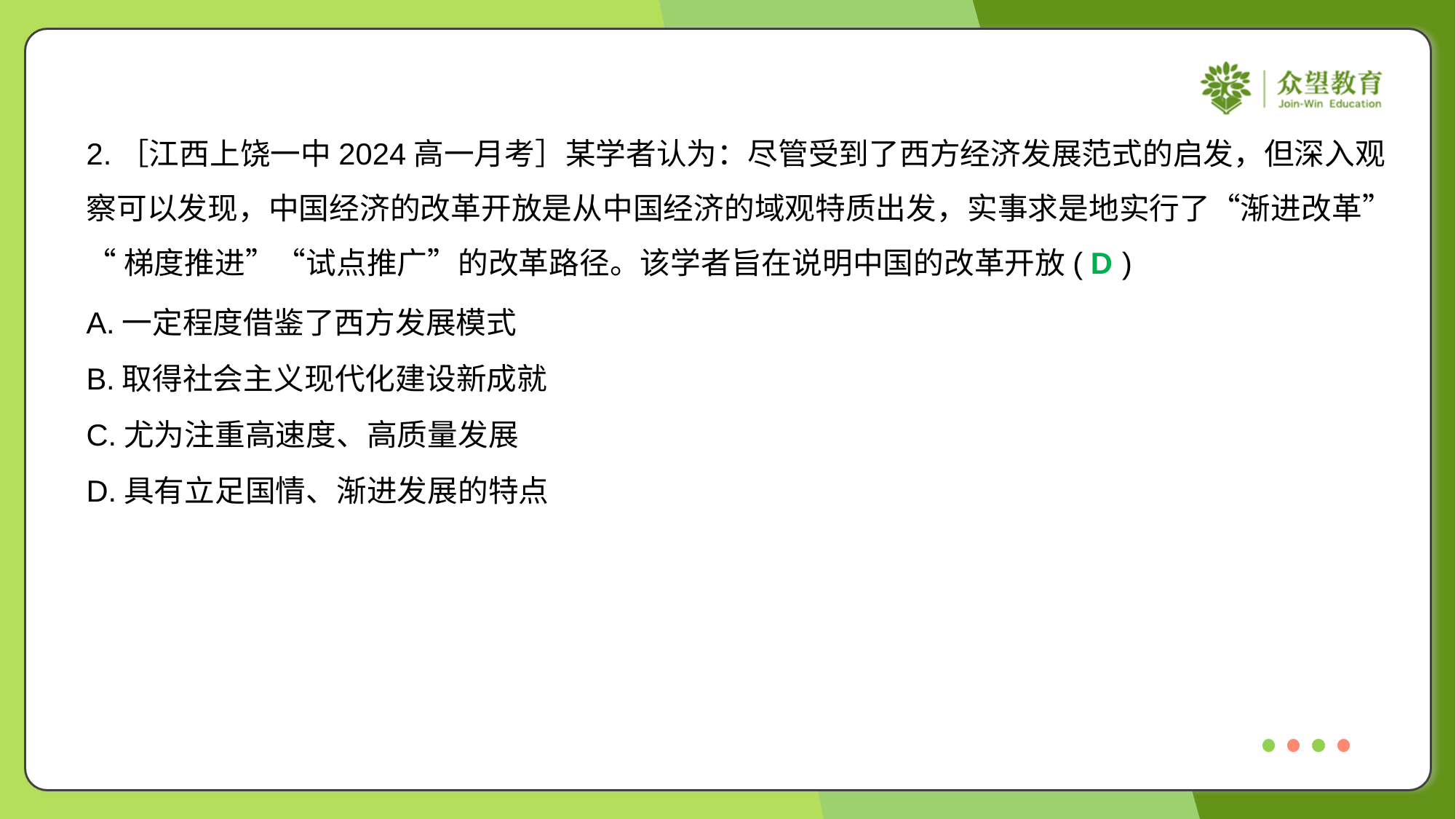

2.［江西上饶一中2024高一月考］某学者认为：尽管受到了西方经济发展范式的启发，但深入观
察可以发现，中国经济的改革开放是从中国经济的域观特质出发，实事求是地实行了“渐进改革”
“梯度推进”“试点推广”的改革路径。该学者旨在说明中国的改革开放(     )
D
A.一定程度借鉴了西方发展模式
B.取得社会主义现代化建设新成就
C.尤为注重高速度、高质量发展
D.具有立足国情、渐进发展的特点